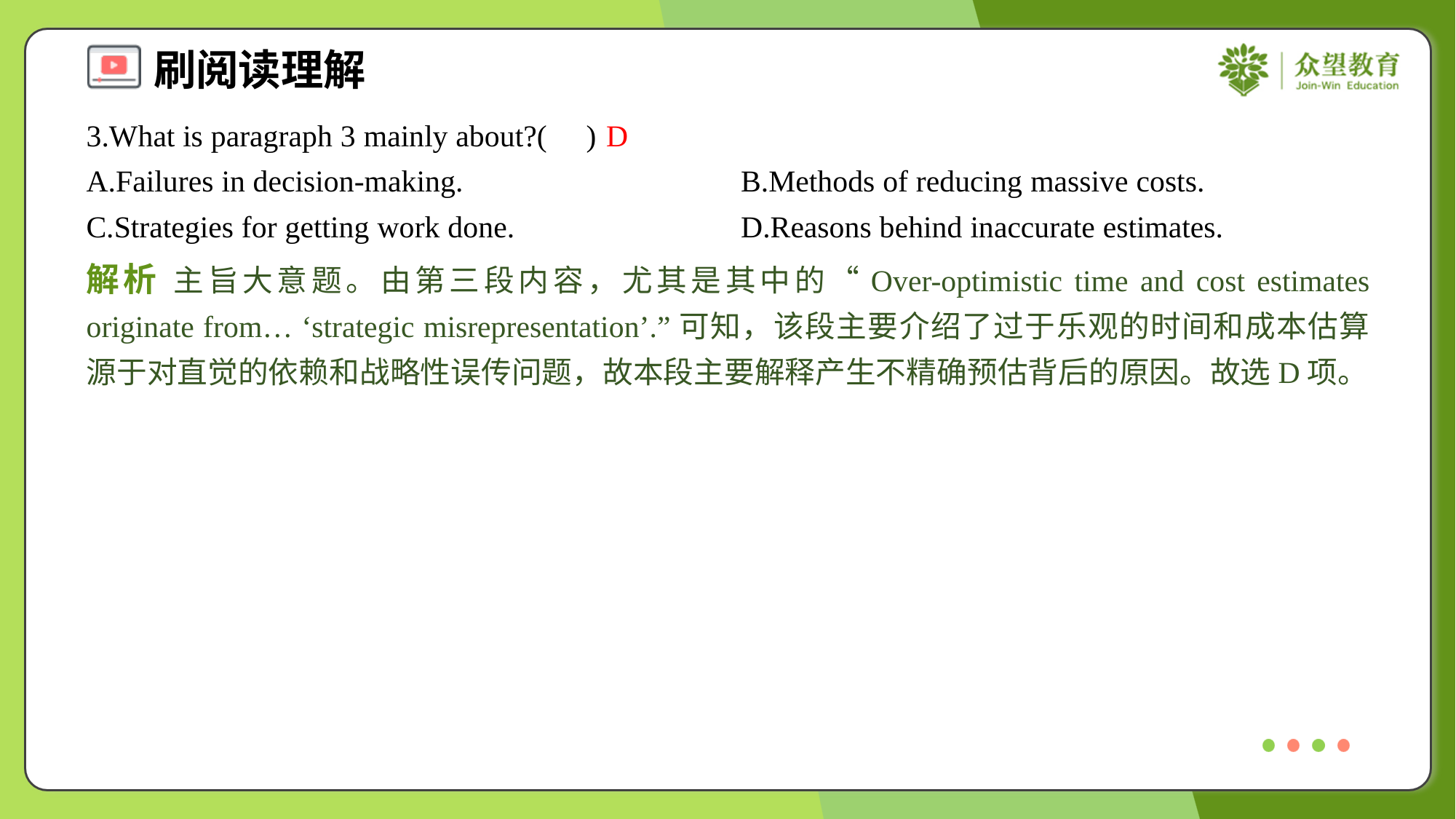

3.What is paragraph 3 mainly about?(     )
D
A.Failures in decision-making.	B.Methods of reducing massive costs.
C.Strategies for getting work done.	D.Reasons behind inaccurate estimates.
解析 主旨大意题。由第三段内容，尤其是其中的“Over-optimistic time and cost estimates originate from… ‘strategic misrepresentation’.”可知，该段主要介绍了过于乐观的时间和成本估算源于对直觉的依赖和战略性误传问题，故本段主要解释产生不精确预估背后的原因。故选D项。